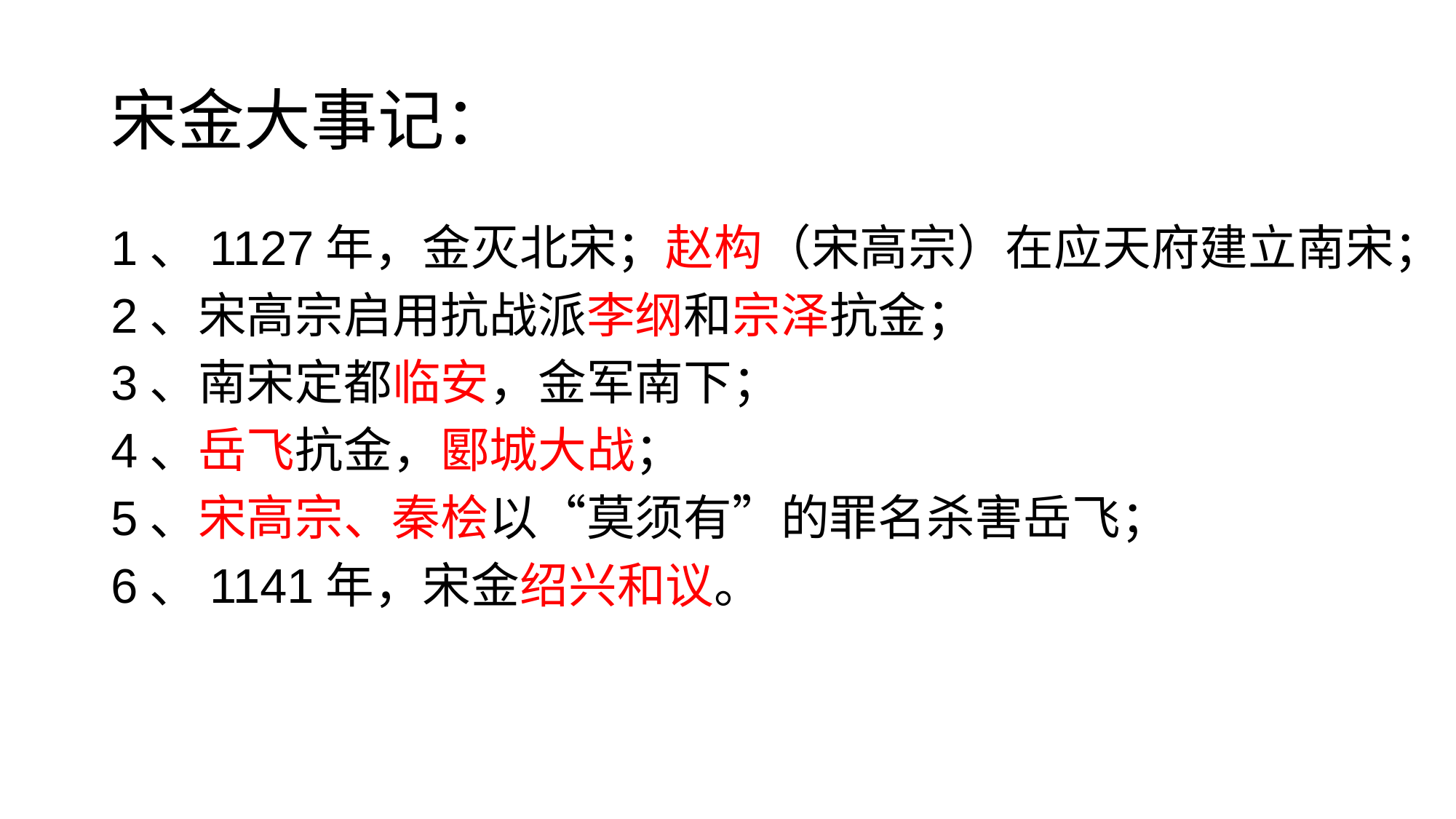

# 宋金大事记：
1、1127年，金灭北宋；赵构（宋高宗）在应天府建立南宋；
2、宋高宗启用抗战派李纲和宗泽抗金；
3、南宋定都临安，金军南下；
4、岳飞抗金，郾城大战；
5、宋高宗、秦桧以“莫须有”的罪名杀害岳飞；
6、1141年，宋金绍兴和议。